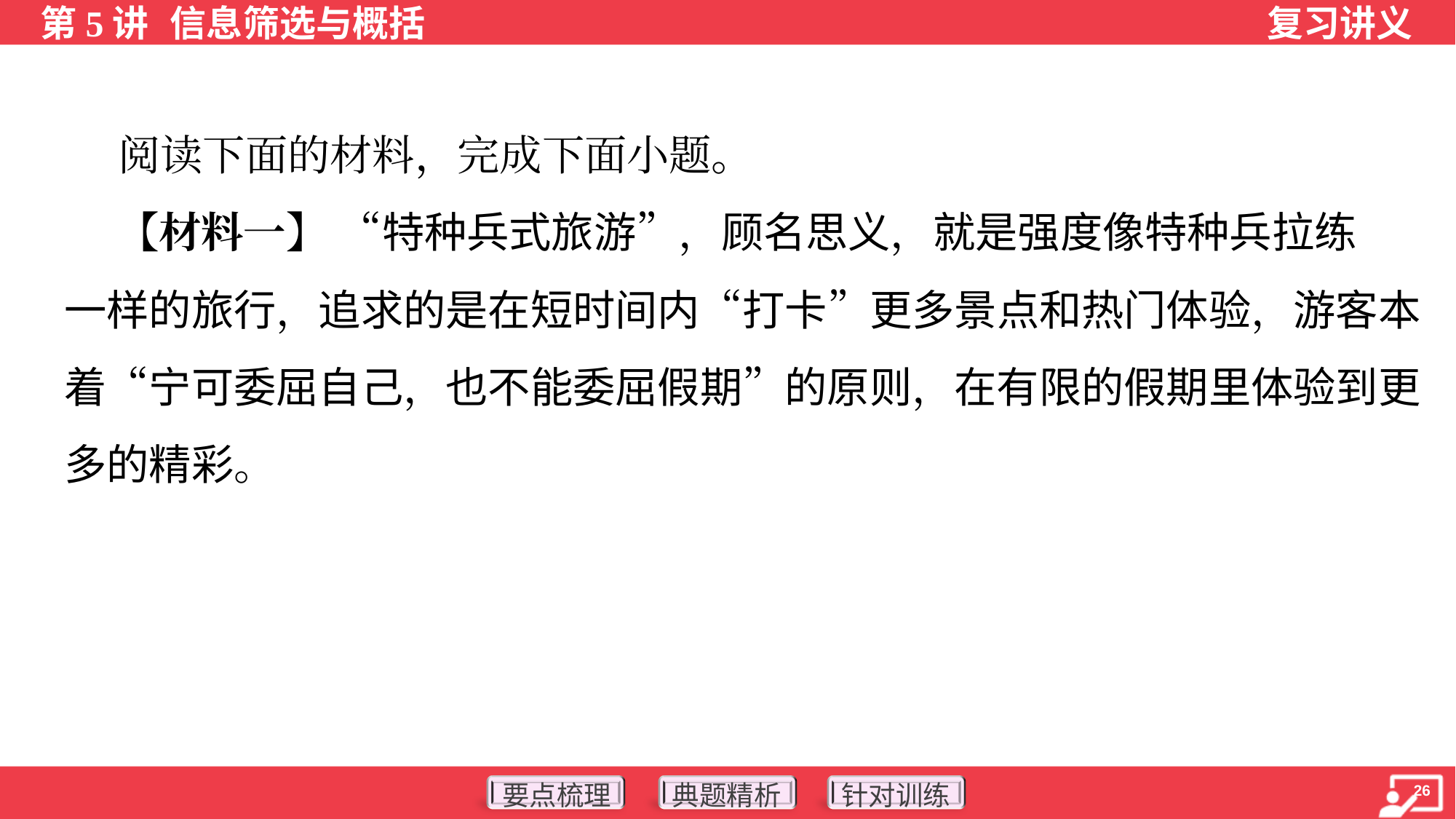

阅读下面的材料，完成下面小题。
    【材料一】 “特种兵式旅游”，顾名思义，就是强度像特种兵拉练
一样的旅行，追求的是在短时间内“打卡”更多景点和热门体验，游客本
着“宁可委屈自己，也不能委屈假期”的原则，在有限的假期里体验到更
多的精彩。